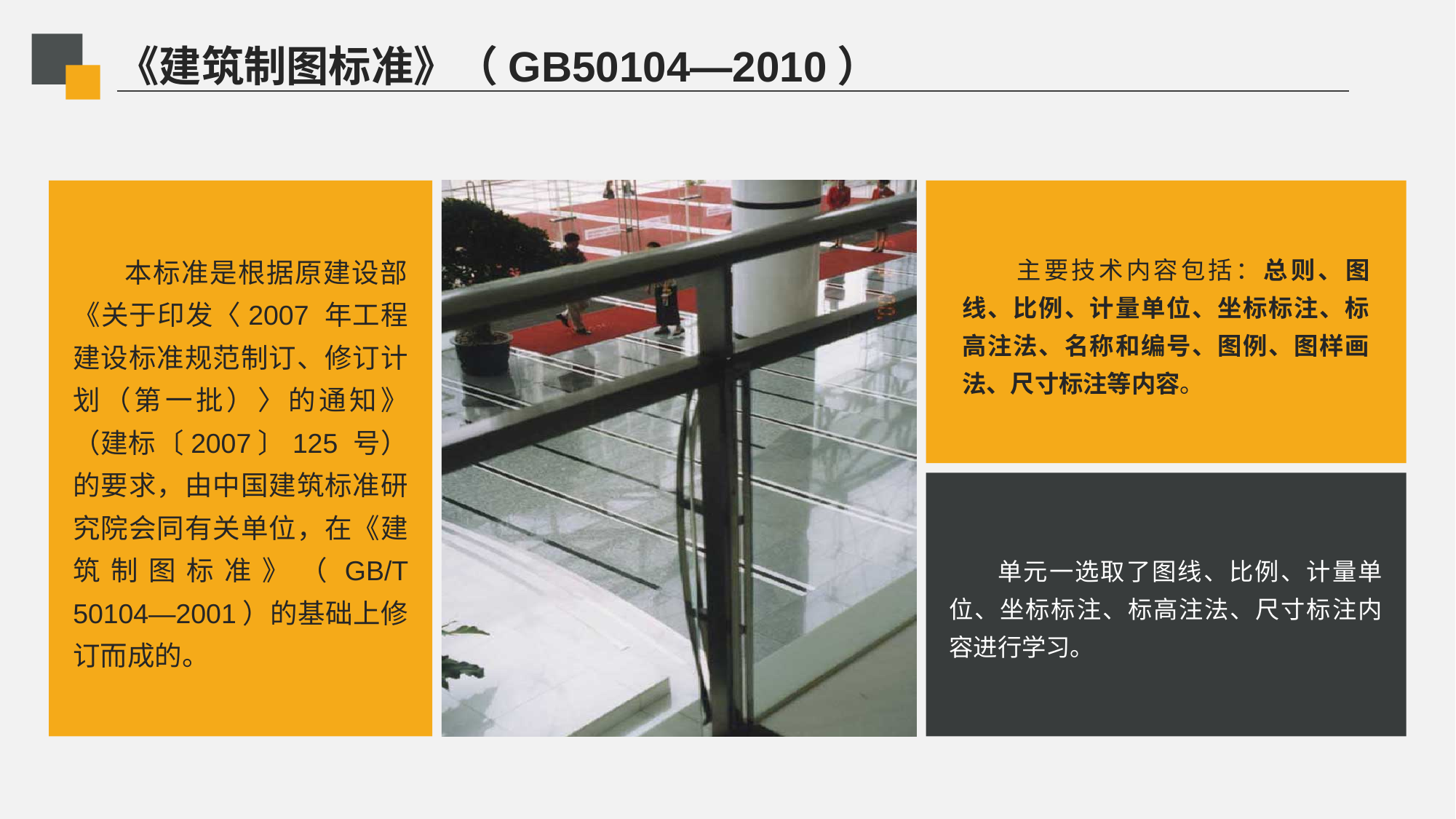

# 《建筑制图标准》（GB50104—2010）

主要技术内容包括：总则、图线、比例、计量单位、坐标标注、标高注法、名称和编号、图例、图样画法、尺寸标注等内容。

单元一选取了图线、比例、计量单位、坐标标注、标高注法、尺寸标注内容进行学习。

本标准是根据原建设部《关于印发〈2007 年工程建设标准规范制订、修订计划（第一批）〉的通知》（建标〔2007〕125 号）的要求，由中国建筑标准研究院会同有关单位，在《建筑制图标准》（GB/T 50104—2001）的基础上修订而成的。